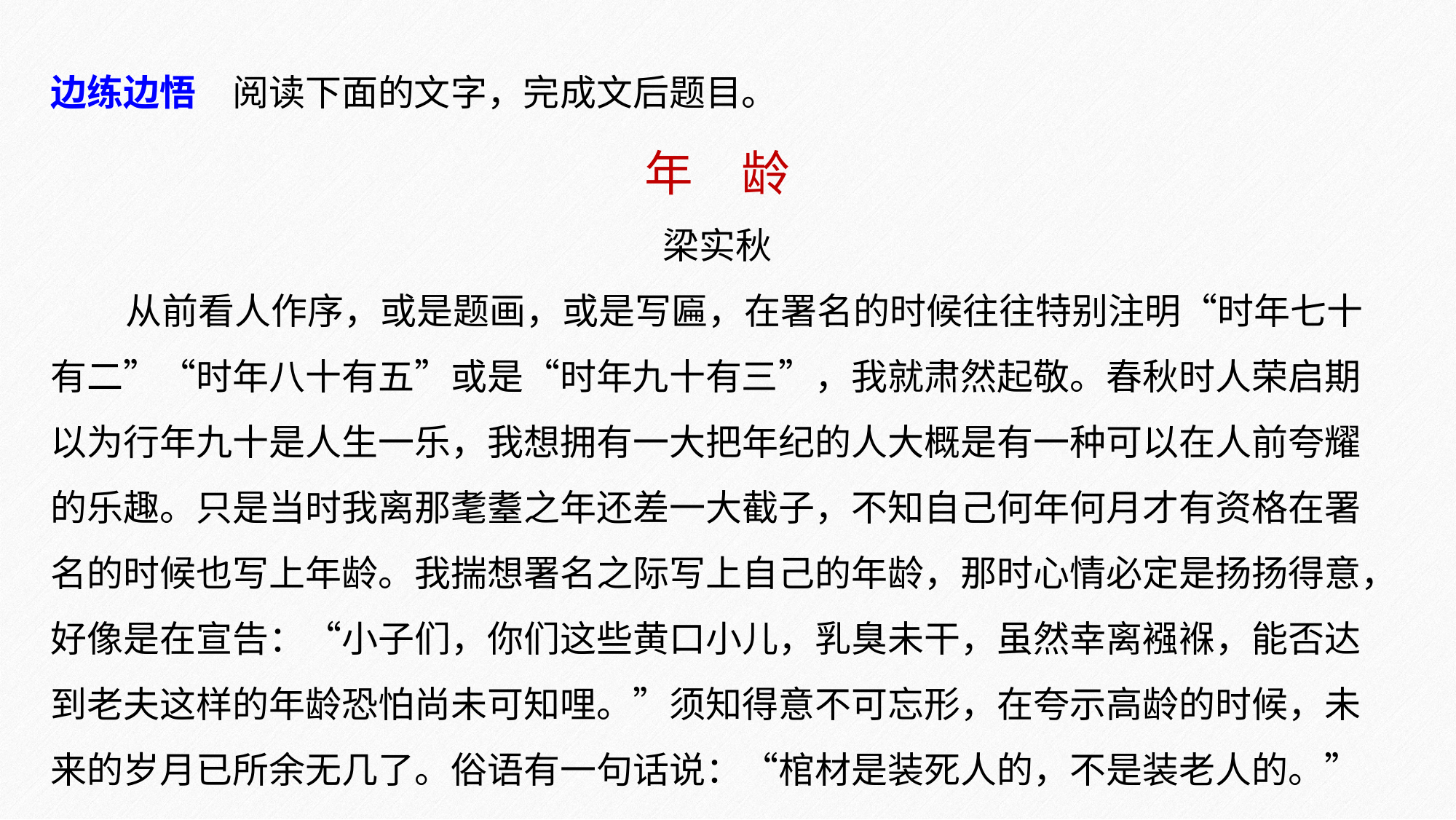

边练边悟　阅读下面的文字，完成文后题目。
年　龄
梁实秋
从前看人作序，或是题画，或是写匾，在署名的时候往往特别注明“时年七十有二”“时年八十有五”或是“时年九十有三”，我就肃然起敬。春秋时人荣启期以为行年九十是人生一乐，我想拥有一大把年纪的人大概是有一种可以在人前夸耀的乐趣。只是当时我离那耄耋之年还差一大截子，不知自己何年何月才有资格在署名的时候也写上年龄。我揣想署名之际写上自己的年龄，那时心情必定是扬扬得意，好像是在宣告：“小子们，你们这些黄口小儿，乳臭未干，虽然幸离襁褓，能否达到老夫这样的年龄恐怕尚未可知哩。”须知得意不可忘形，在夸示高龄的时候，未来的岁月已所余无几了。俗语有一句话说：“棺材是装死人的，不是装老人的。”